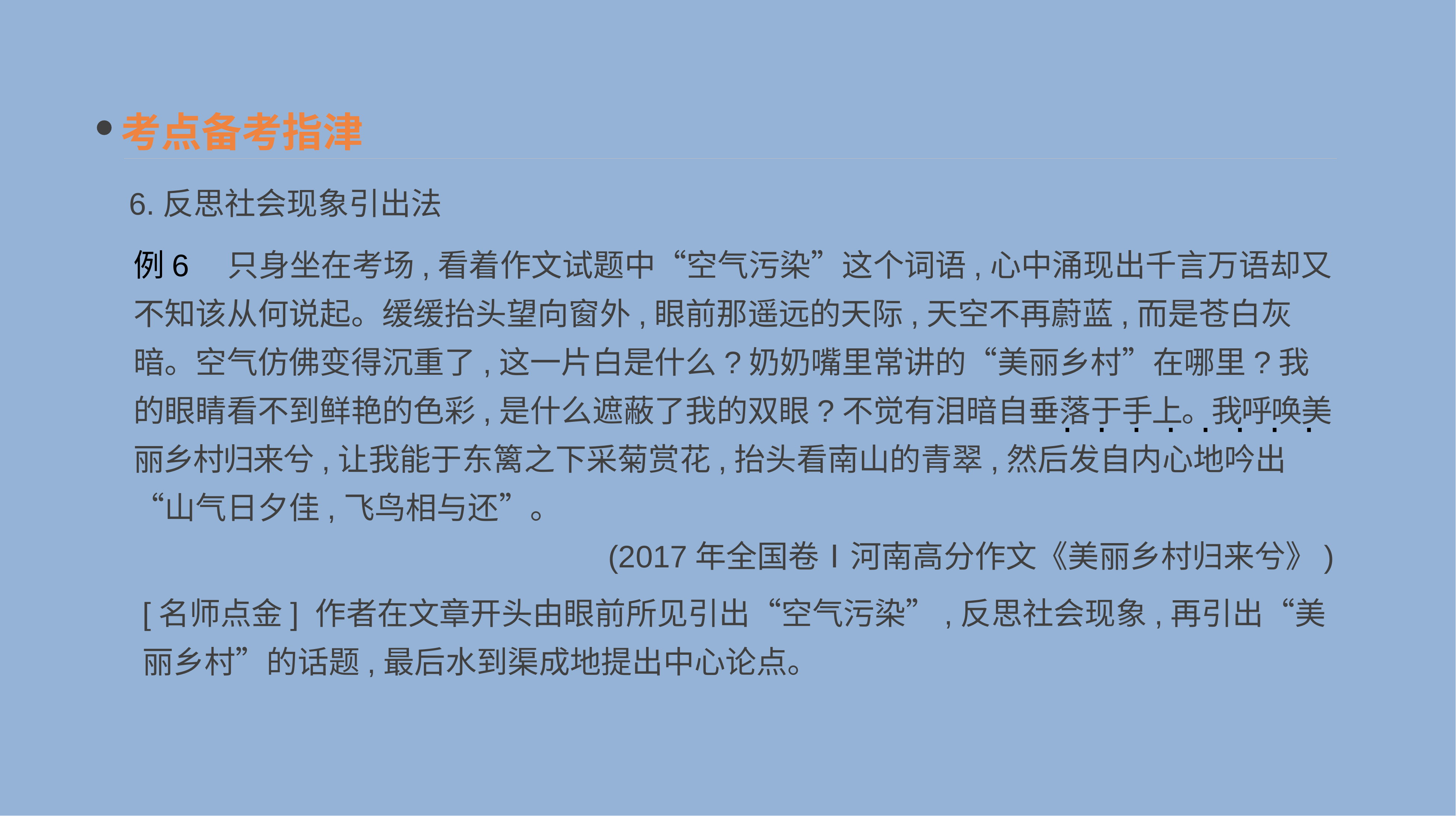

考点备考指津

6.反思社会现象引出法
例6　只身坐在考场,看着作文试题中“空气污染”这个词语,心中涌现出千言万语却又不知该从何说起。缓缓抬头望向窗外,眼前那遥远的天际,天空不再蔚蓝,而是苍白灰暗。空气仿佛变得沉重了,这一片白是什么?奶奶嘴里常讲的“美丽乡村”在哪里?我的眼睛看不到鲜艳的色彩,是什么遮蔽了我的双眼?不觉有泪暗自垂落于手上。我呼唤美丽乡村归来兮,让我能于东篱之下采菊赏花,抬头看南山的青翠,然后发自内心地吟出“山气日夕佳,飞鸟相与还”。
(2017年全国卷Ⅰ河南高分作文《美丽乡村归来兮》)
·  ·  ·  ·  ·  ·  ·  ·
[名师点金] 作者在文章开头由眼前所见引出“空气污染”,反思社会现象,再引出“美丽乡村”的话题,最后水到渠成地提出中心论点。